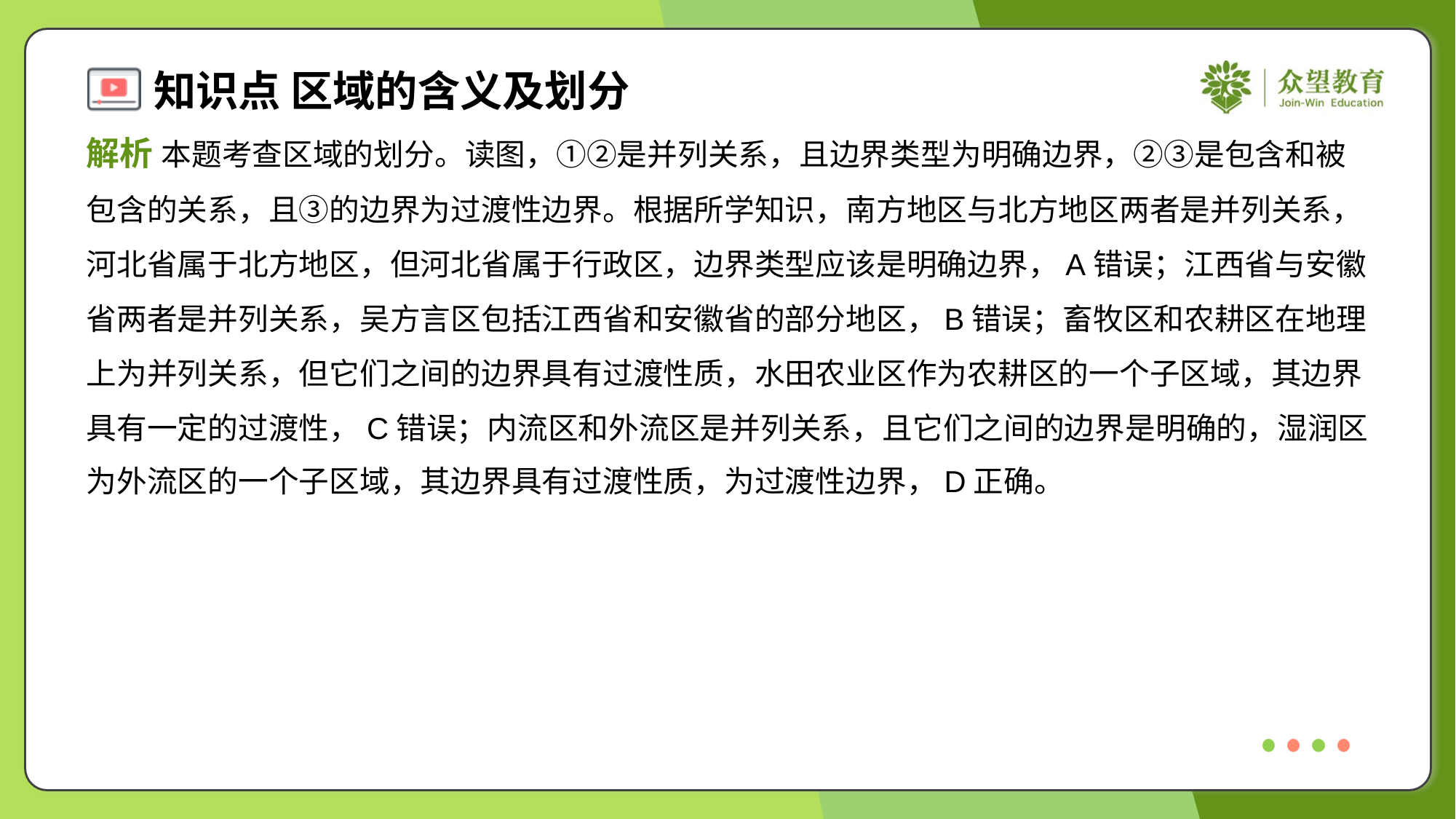

解析 本题考查区域的划分。读图，①②是并列关系，且边界类型为明确边界，②③是包含和被
包含的关系，且③的边界为过渡性边界。根据所学知识，南方地区与北方地区两者是并列关系，
河北省属于北方地区，但河北省属于行政区，边界类型应该是明确边界，A错误；江西省与安徽
省两者是并列关系，吴方言区包括江西省和安徽省的部分地区，B错误；畜牧区和农耕区在地理
上为并列关系，但它们之间的边界具有过渡性质，水田农业区作为农耕区的一个子区域，其边界
具有一定的过渡性，C错误；内流区和外流区是并列关系，且它们之间的边界是明确的，湿润区
为外流区的一个子区域，其边界具有过渡性质，为过渡性边界，D正确。